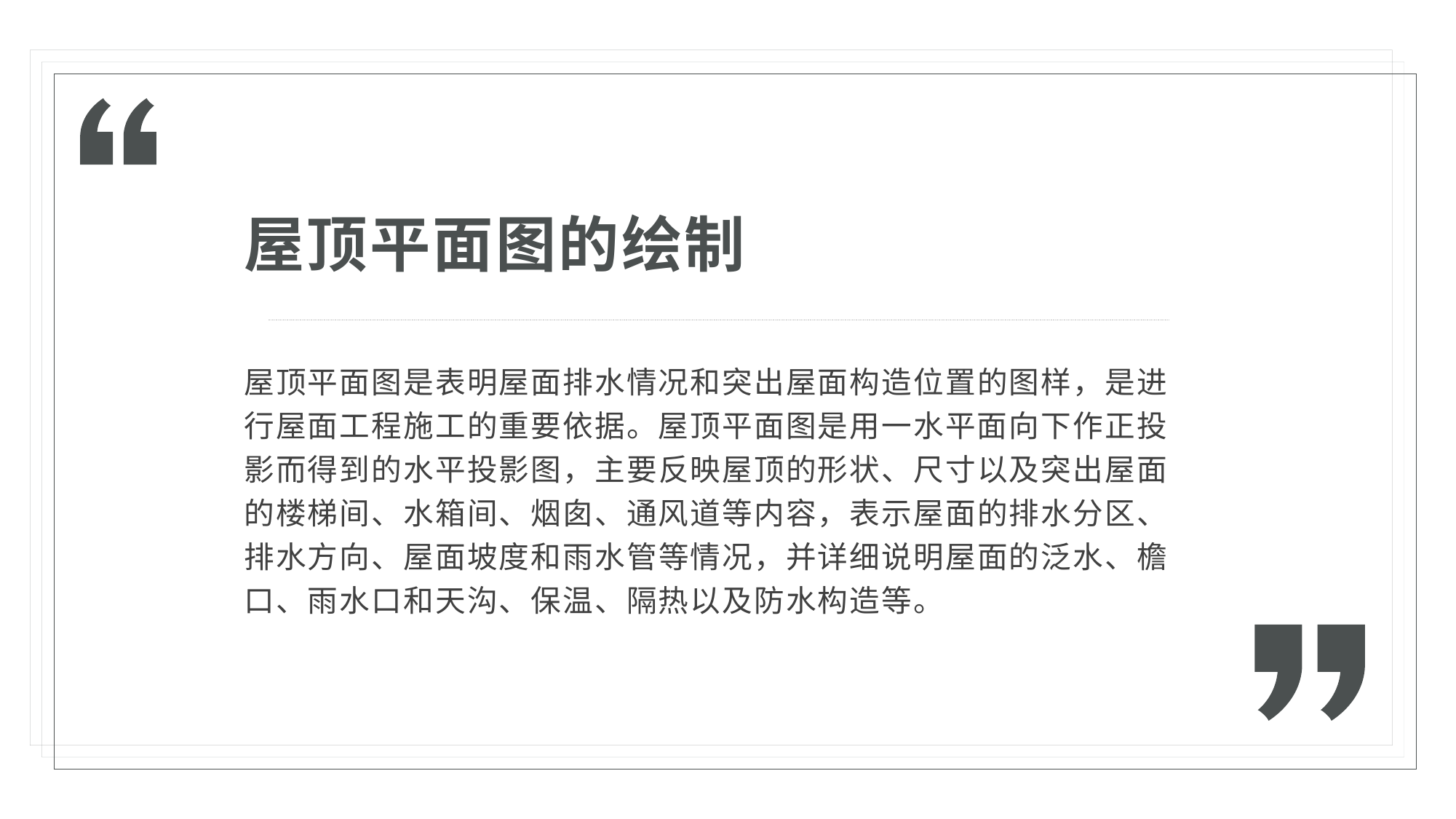

屋顶平面图的绘制
屋顶平面图是表明屋面排水情况和突出屋面构造位置的图样，是进行屋面工程施工的重要依据。屋顶平面图是用一水平面向下作正投影而得到的水平投影图，主要反映屋顶的形状、尺寸以及突出屋面的楼梯间、水箱间、烟囱、通风道等内容，表示屋面的排水分区、排水方向、屋面坡度和雨水管等情况，并详细说明屋面的泛水、檐口、雨水口和天沟、保温、隔热以及防水构造等。